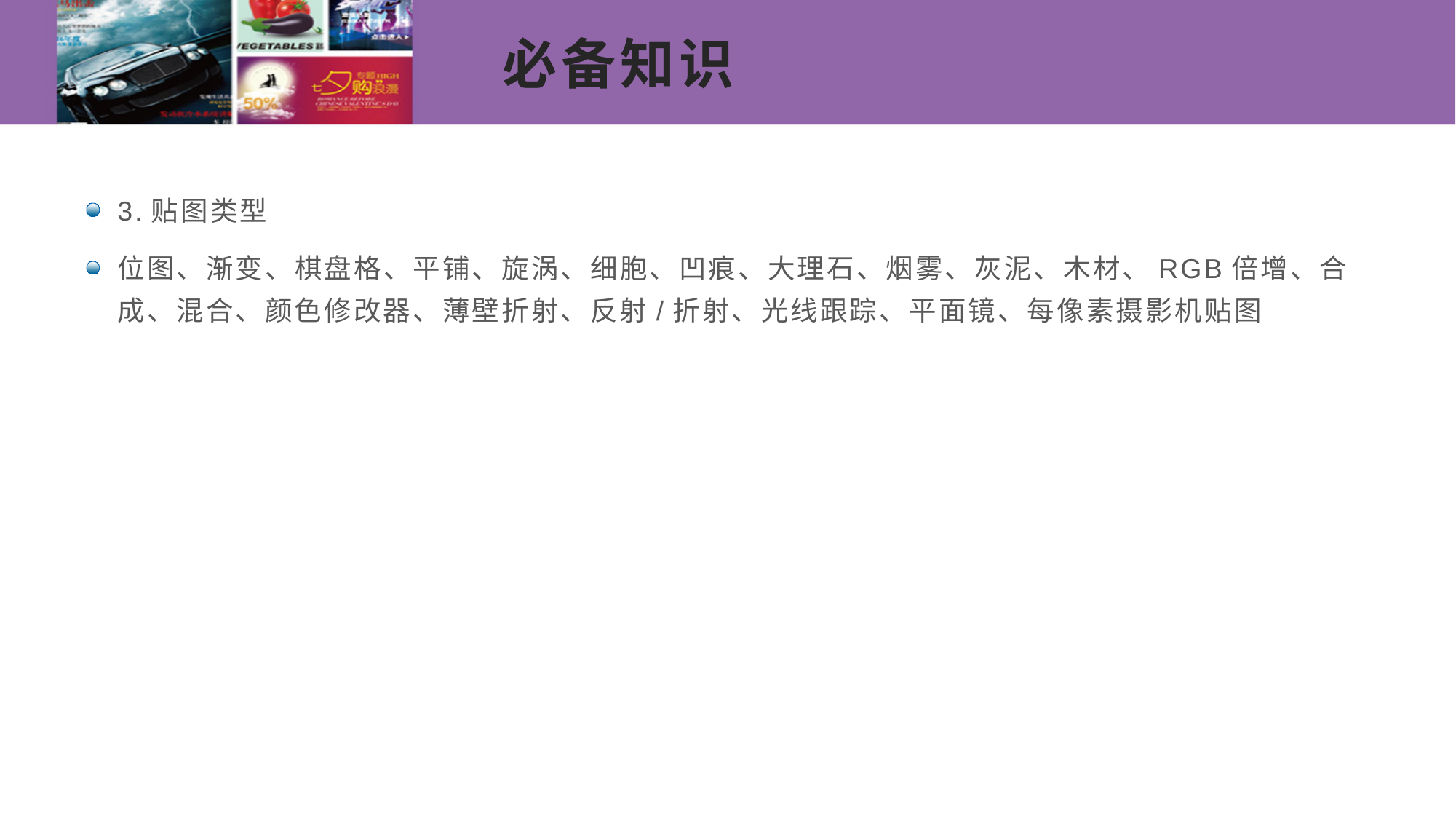

# 必备知识
3.贴图类型
位图、渐变、棋盘格、平铺、旋涡、细胞、凹痕、大理石、烟雾、灰泥、木材、RGB倍增、合成、混合、颜色修改器、薄壁折射、反射/折射、光线跟踪、平面镜、每像素摄影机贴图